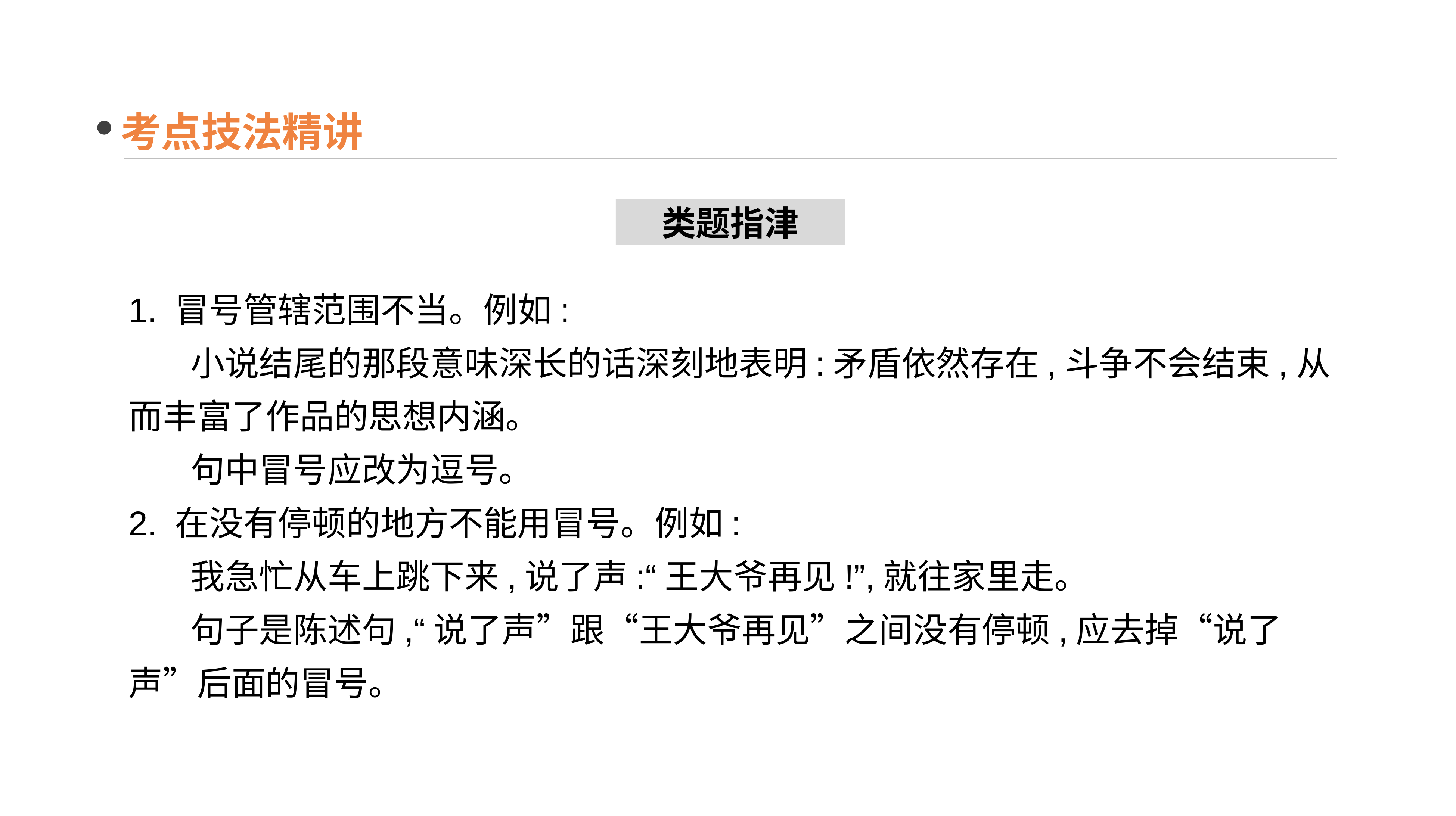

考点技法精讲

类题指津
1. 冒号管辖范围不当。例如:
       小说结尾的那段意味深长的话深刻地表明:矛盾依然存在,斗争不会结束,从而丰富了作品的思想内涵。
       句中冒号应改为逗号。
2. 在没有停顿的地方不能用冒号。例如:
       我急忙从车上跳下来,说了声:“王大爷再见!”,就往家里走。
       句子是陈述句,“说了声”跟“王大爷再见”之间没有停顿,应去掉“说了声”后面的冒号。